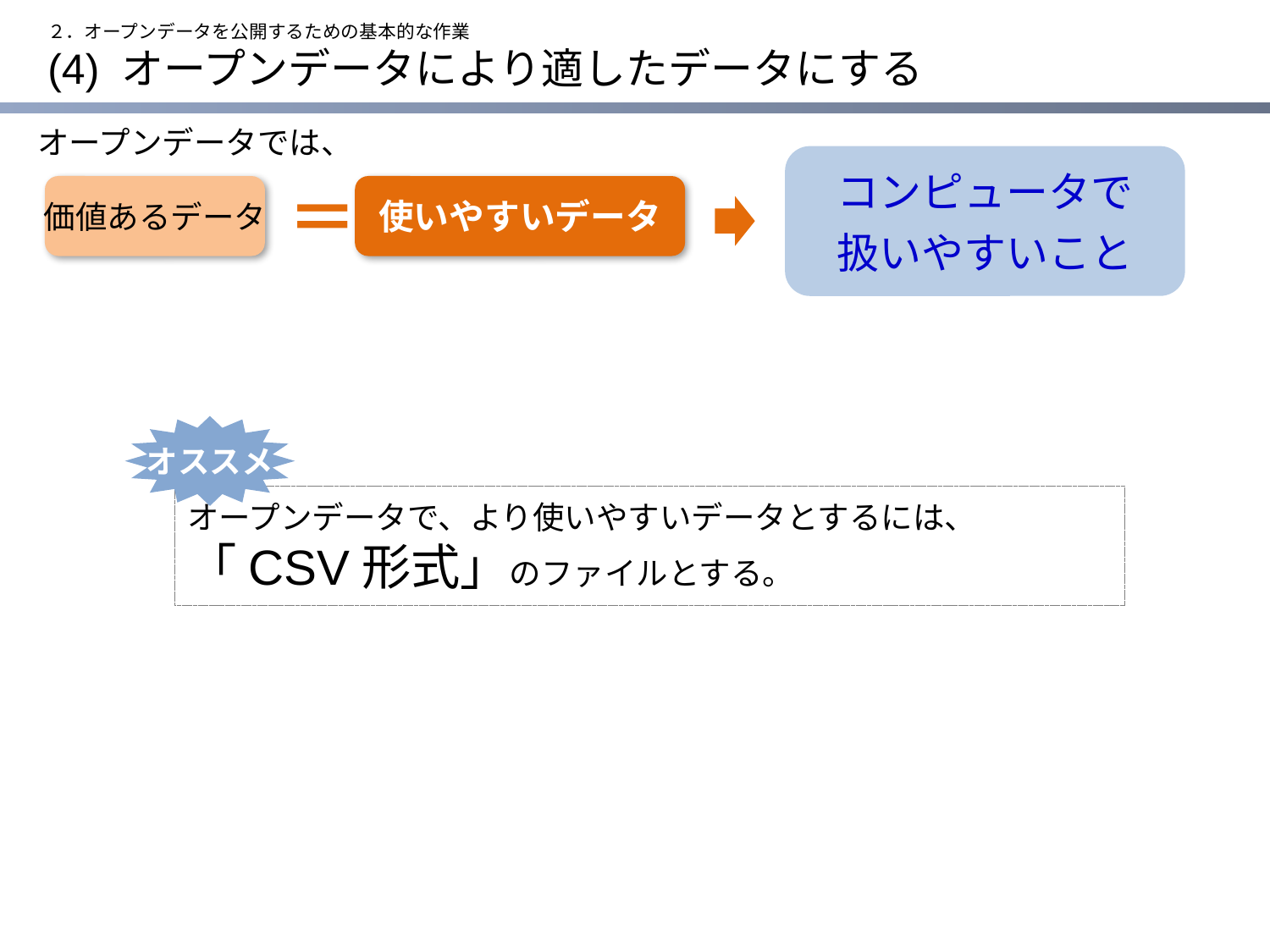

２．オープンデータを公開するための基本的な作業
# (4) オープンデータにより適したデータにする
オープンデータでは、
コンピュータで
扱いやすいこと
価値あるデータ
使いやすいデータ
＝

オススメ
オープンデータで、より使いやすいデータとするには、「CSV形式」のファイルとする。